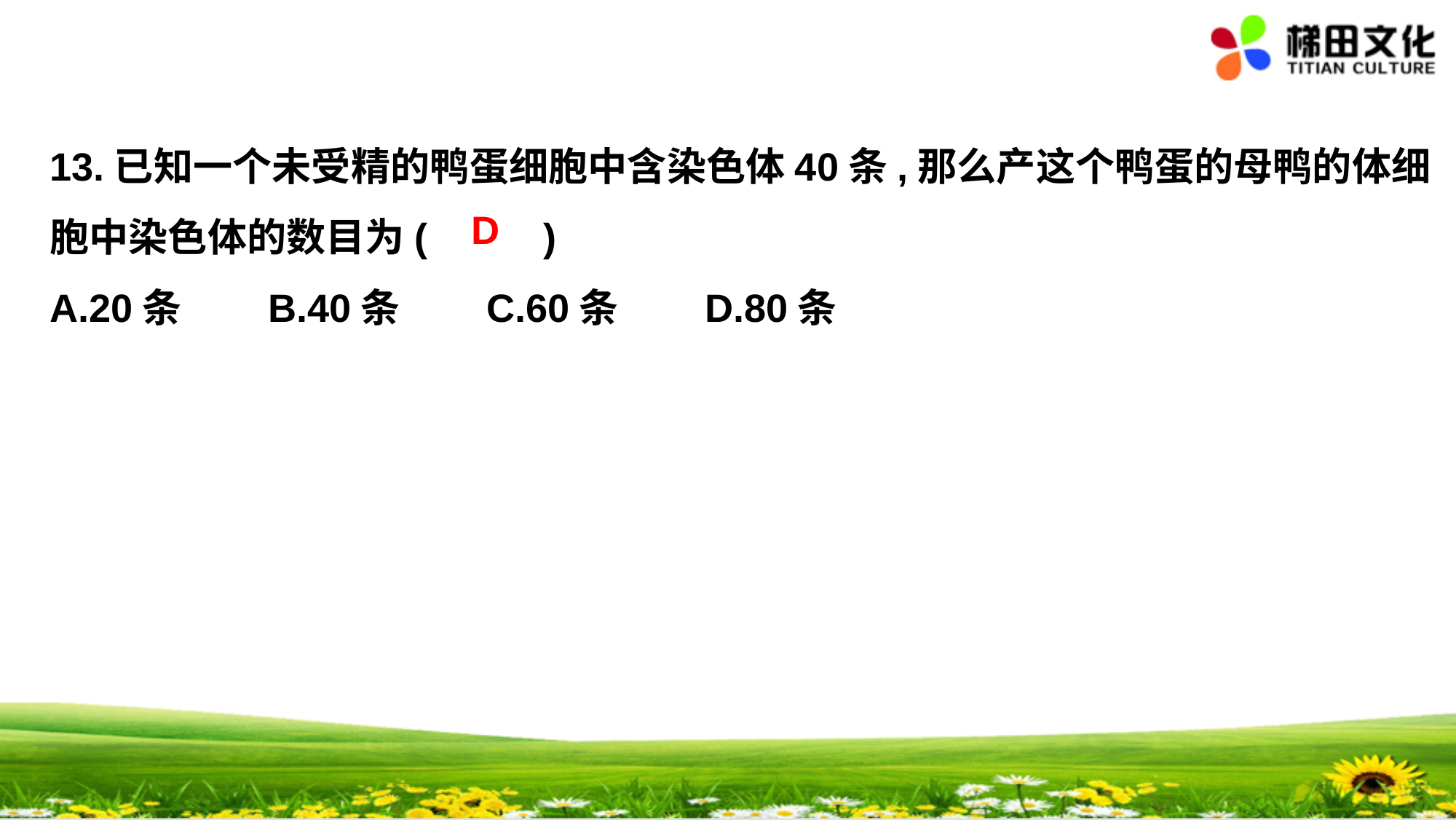

13.已知一个未受精的鸭蛋细胞中含染色体40条,那么产这个鸭蛋的母鸭的体细
胞中染色体的数目为(　  　)
A.20条　　	B.40条　　	C.60条　　	D.80条
D